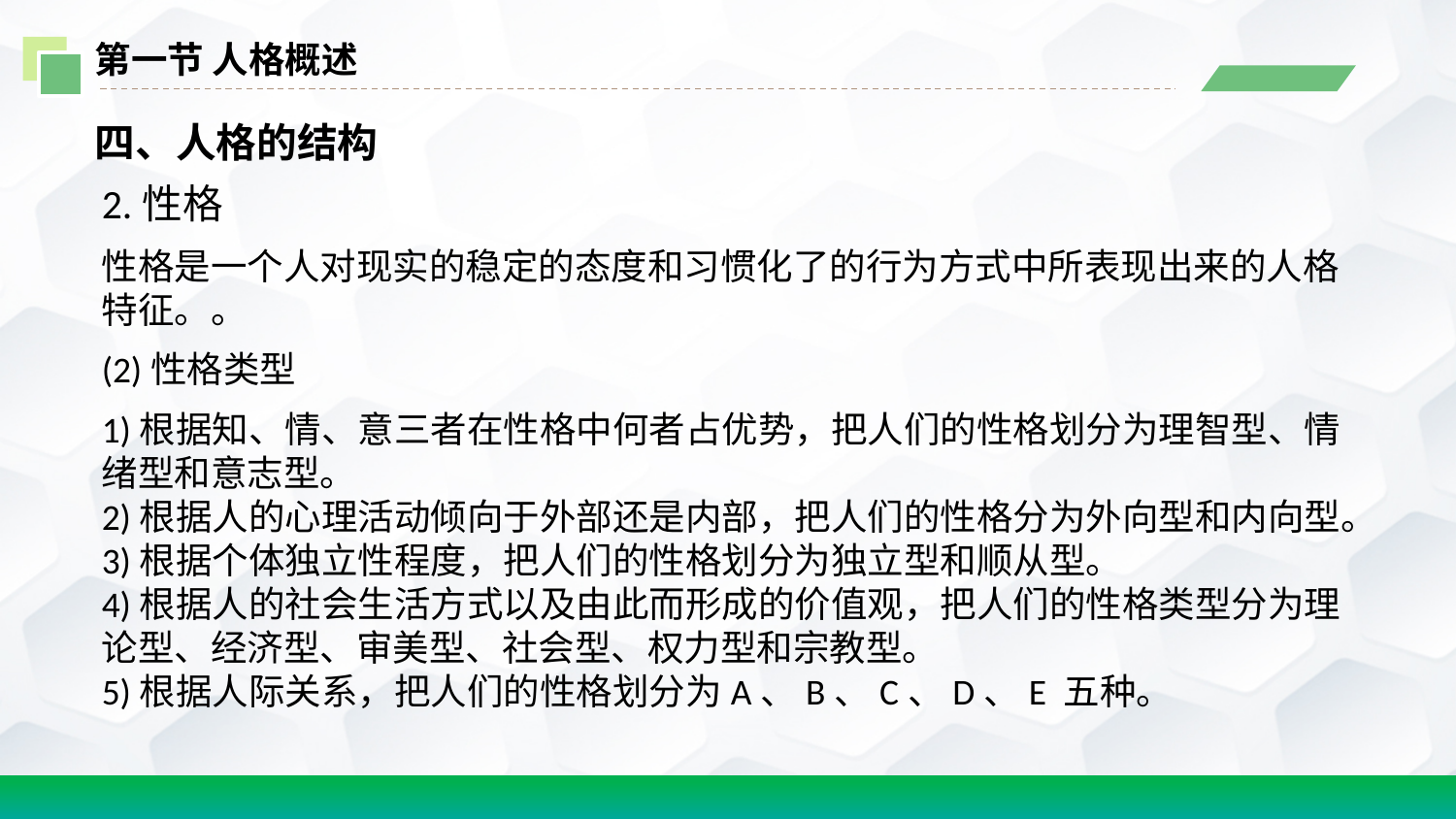

第一节 人格概述
四、人格的结构
2.性格
性格是一个人对现实的稳定的态度和习惯化了的行为方式中所表现出来的人格特征。。
(2)性格类型
1)根据知、情、意三者在性格中何者占优势，把人们的性格划分为理智型、情绪型和意志型。
2)根据人的心理活动倾向于外部还是内部，把人们的性格分为外向型和内向型。
3)根据个体独立性程度，把人们的性格划分为独立型和顺从型。
4)根据人的社会生活方式以及由此而形成的价值观，把人们的性格类型分为理论型、经济型、审美型、社会型、权力型和宗教型。
5)根据人际关系，把人们的性格划分为A、B、C、D、E 五种。